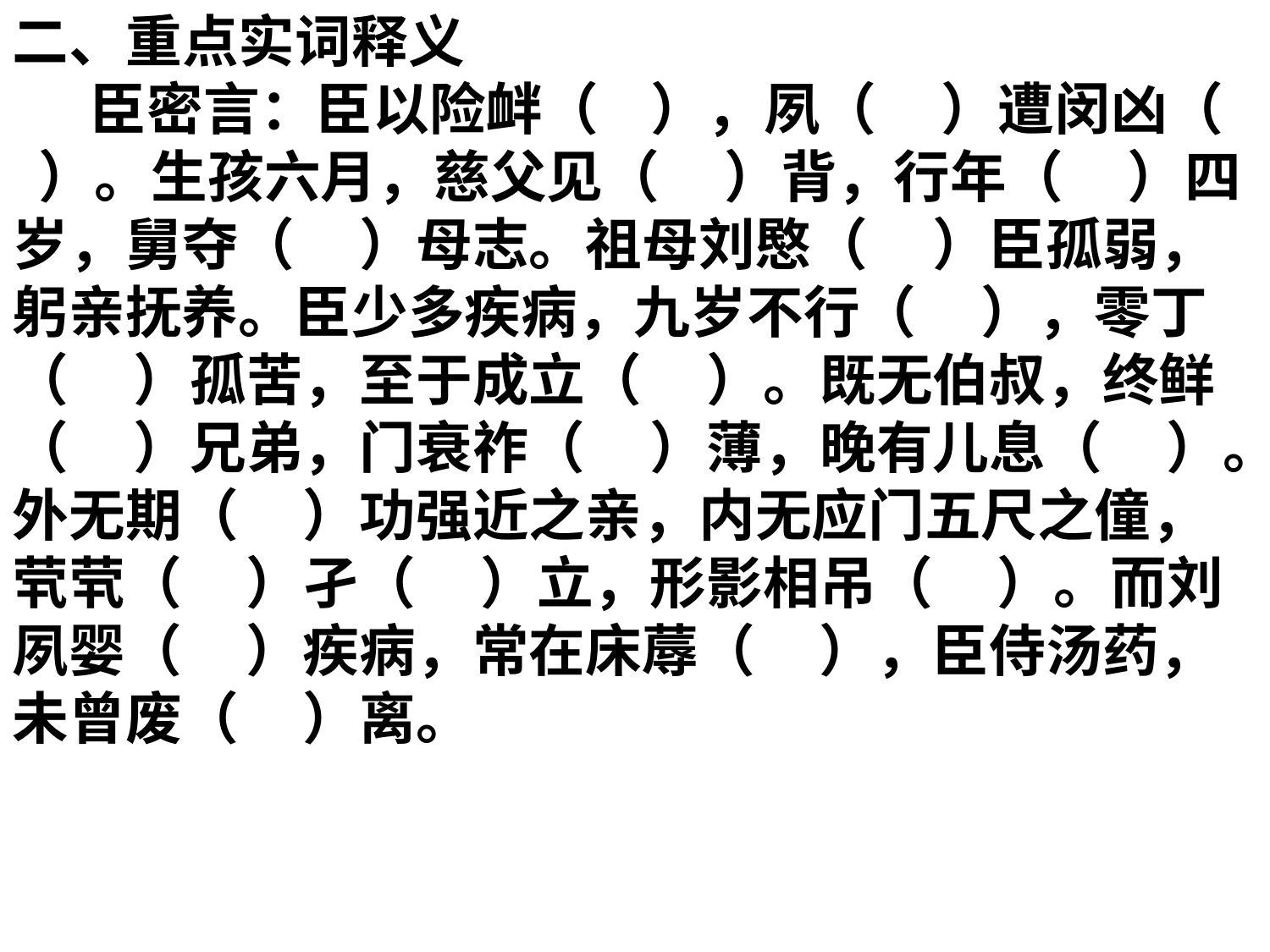

二、重点实词释义
     臣密言：臣以险衅（    ），夙（     ）遭闵凶（     ）。生孩六月，慈父见（     ）背，行年（     ）四岁，舅夺（     ）母志。祖母刘愍（     ）臣孤弱，躬亲抚养。臣少多疾病，九岁不行（     ），零丁（     ）孤苦，至于成立（     ）。既无伯叔，终鲜（     ）兄弟，门衰祚（     ）薄，晚有儿息（     ）。外无期（     ）功强近之亲，内无应门五尺之僮，茕茕（     ）孑（     ）立，形影相吊（     ）。而刘夙婴（     ）疾病，常在床蓐（     ），臣侍汤药，未曾废（     ）离。